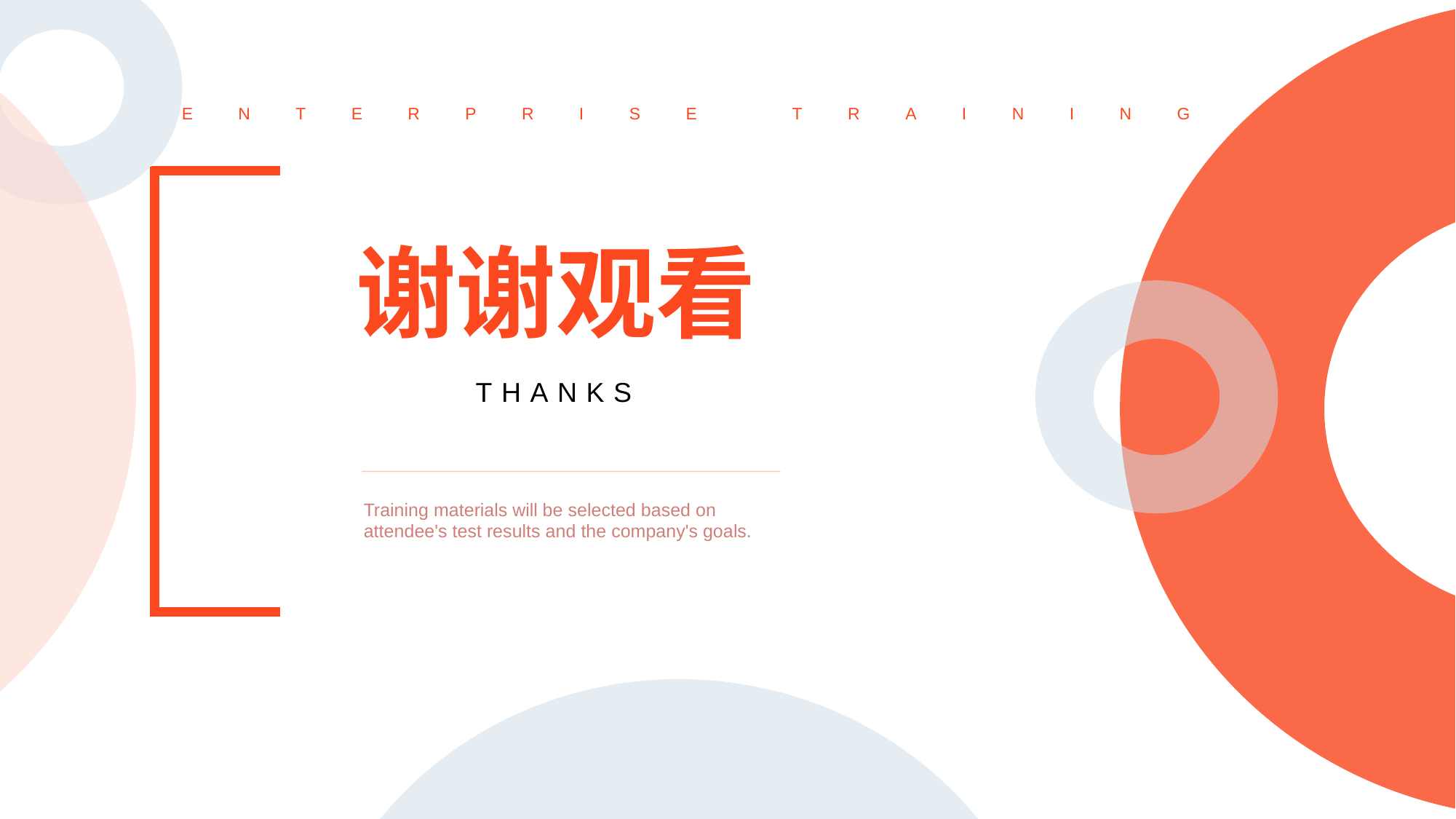

ENTERPRISE TRAINING
谢谢观看

THANKS
Training materials will be selected based on attendee's test results and the company's goals.